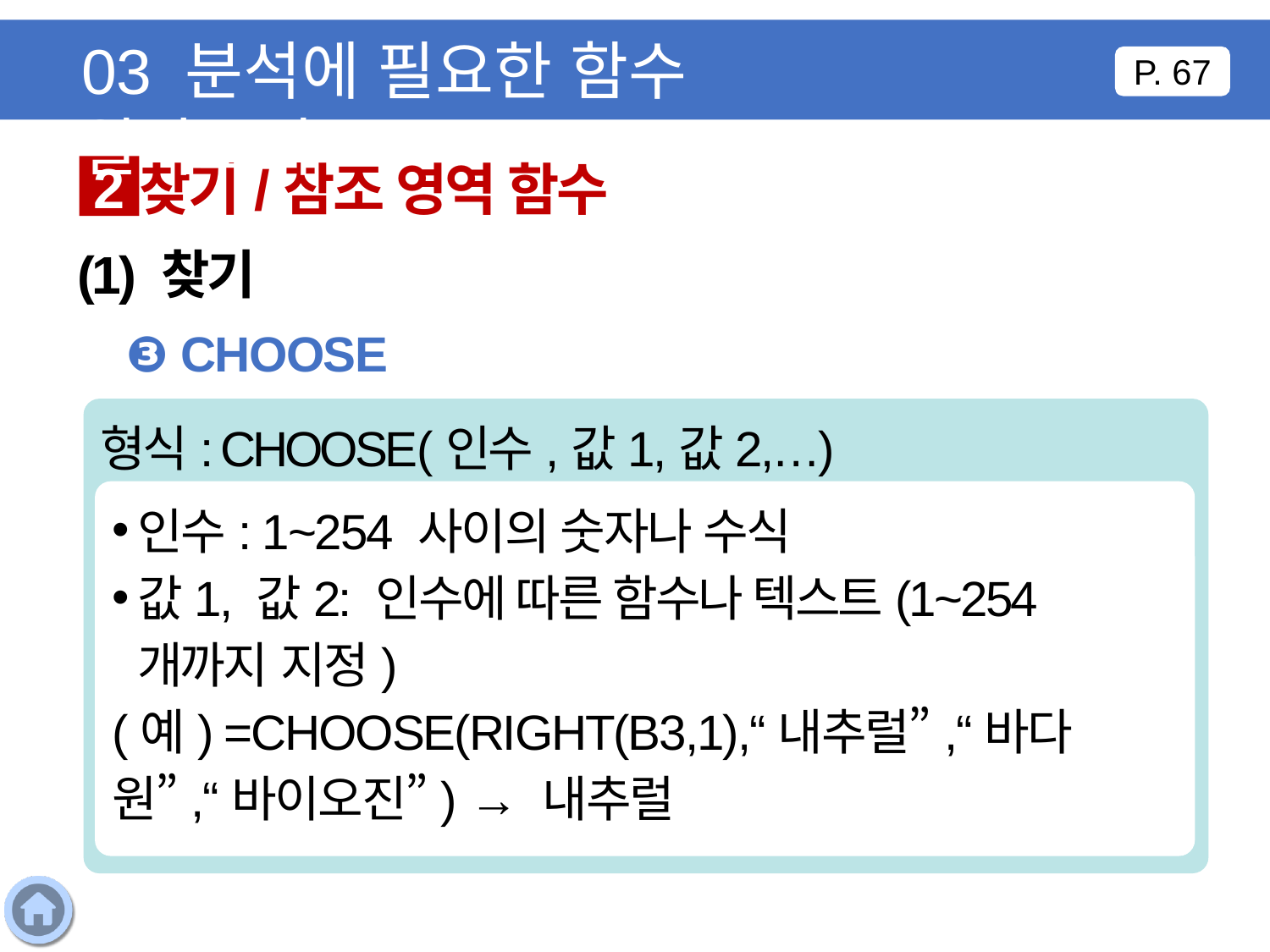

03 분석에 필요한 함수 알아보기
P. 67
찾기/참조 영역 함수
2
(1) 찾기
❸ CHOOSE
형식: CHOOSE(인수,값1,값2,…)
인수: 1~254 사이의 숫자나 수식
값1, 값2: 인수에 따른 함수나 텍스트(1~254개까지 지정)
(예) =CHOOSE(RIGHT(B3,1),“내추럴”,“바다원”,“바이오진”) → 내추럴